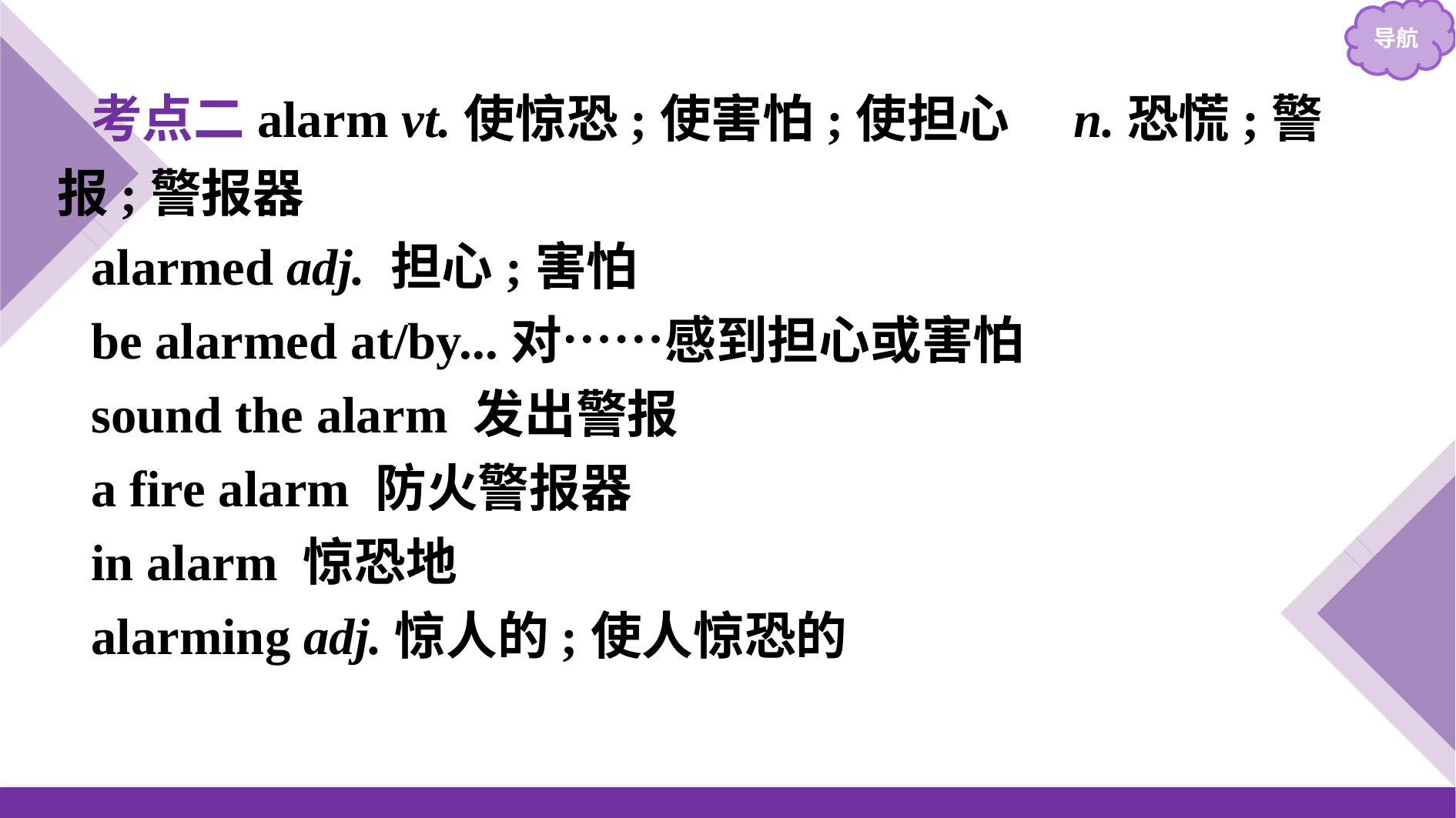

考点二alarm vt.使惊恐;使害怕;使担心　n.恐慌;警报;警报器
alarmed adj. 担心;害怕
be alarmed at/by...对……感到担心或害怕
sound the alarm 发出警报
a fire alarm 防火警报器
in alarm 惊恐地
alarming adj.惊人的;使人惊恐的